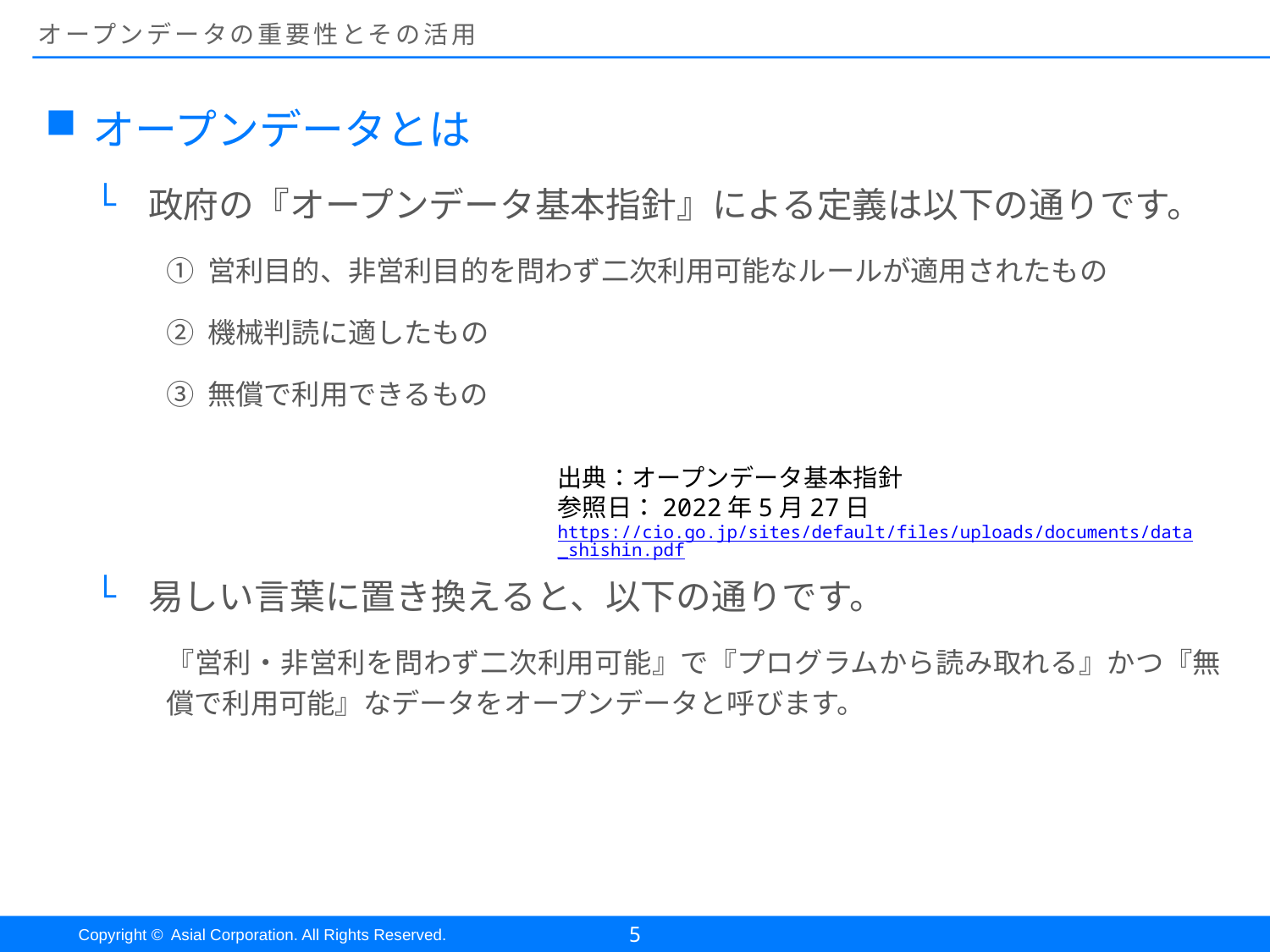

# オープンデータの重要性とその活用

オープンデータとは
政府の『オープンデータ基本指針』による定義は以下の通りです。
① 営利目的、非営利目的を問わず二次利用可能なルールが適用されたもの
② 機械判読に適したもの
③ 無償で利用できるもの

易しい言葉に置き換えると、以下の通りです。
『営利・非営利を問わず二次利用可能』で『プログラムから読み取れる』かつ『無償で利用可能』なデータをオープンデータと呼びます。

出典：オープンデータ基本指針
参照日：2022年5月27日
https://cio.go.jp/sites/default/files/uploads/documents/data_shishin.pdf
5